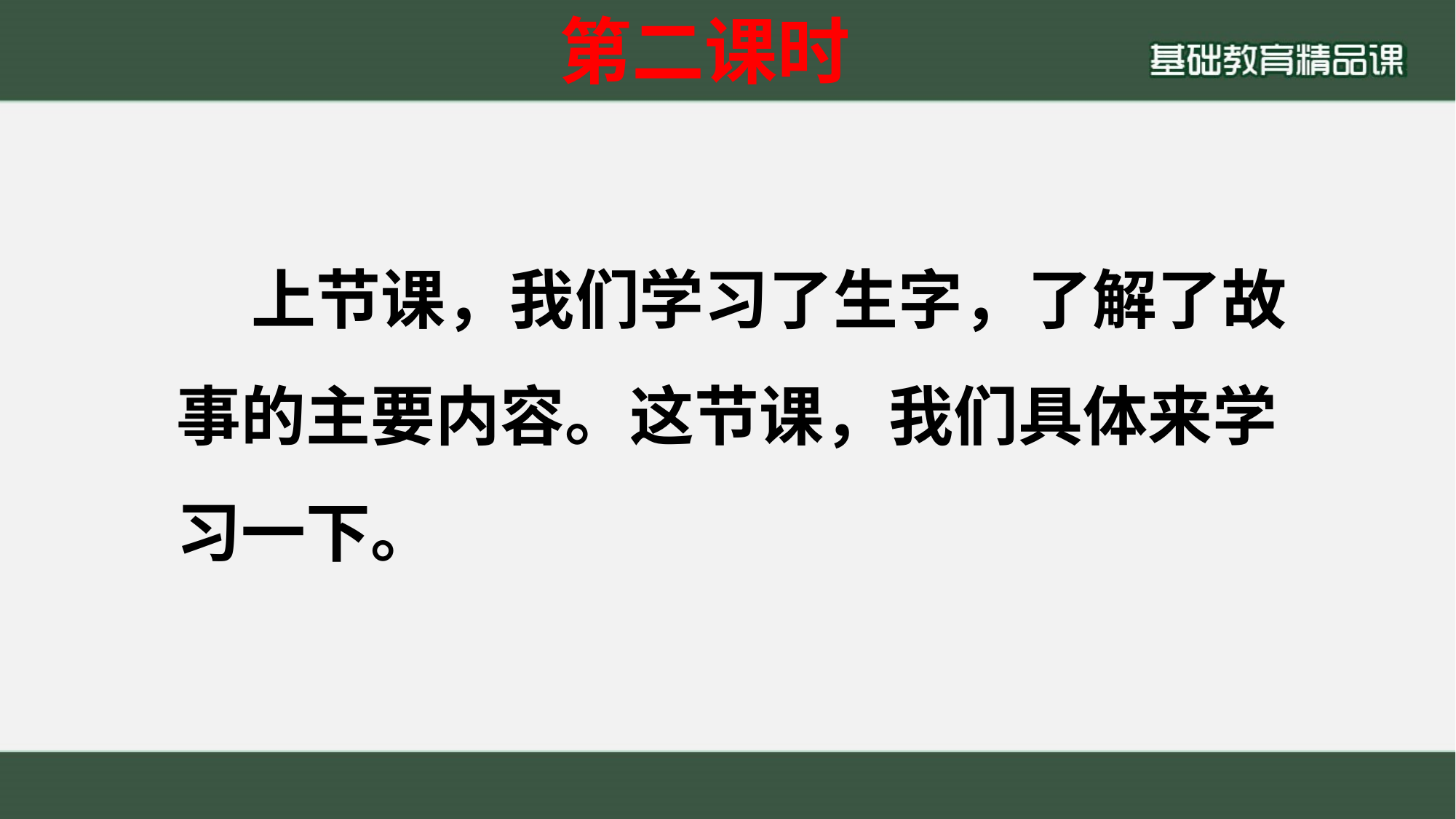

第二课时
    上节课，我们学习了生字，了解了故事的主要内容。这节课，我们具体来学习一下。